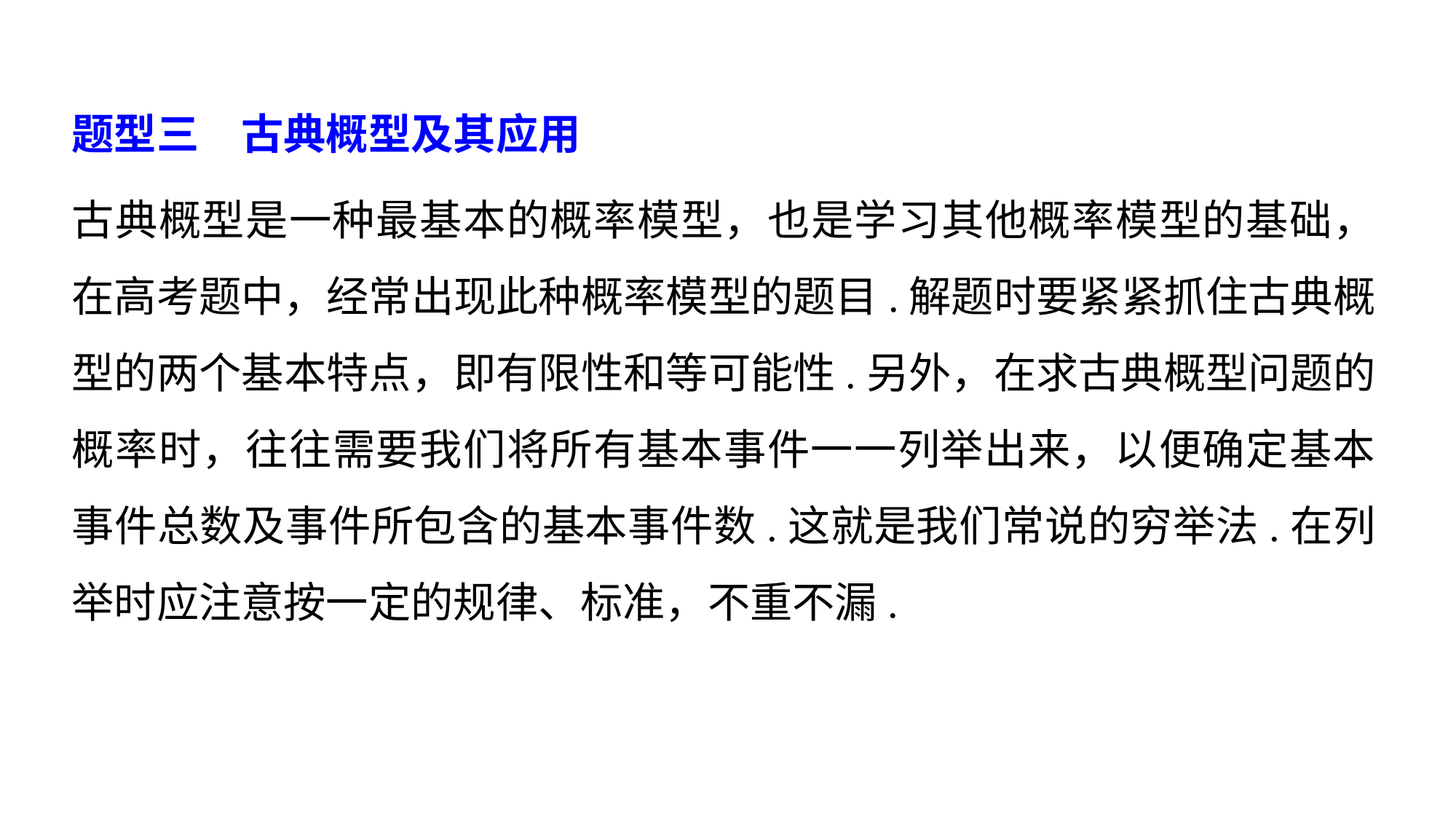

题型三　古典概型及其应用
古典概型是一种最基本的概率模型，也是学习其他概率模型的基础，在高考题中，经常出现此种概率模型的题目.解题时要紧紧抓住古典概型的两个基本特点，即有限性和等可能性.另外，在求古典概型问题的概率时，往往需要我们将所有基本事件一一列举出来，以便确定基本事件总数及事件所包含的基本事件数.这就是我们常说的穷举法.在列举时应注意按一定的规律、标准，不重不漏.